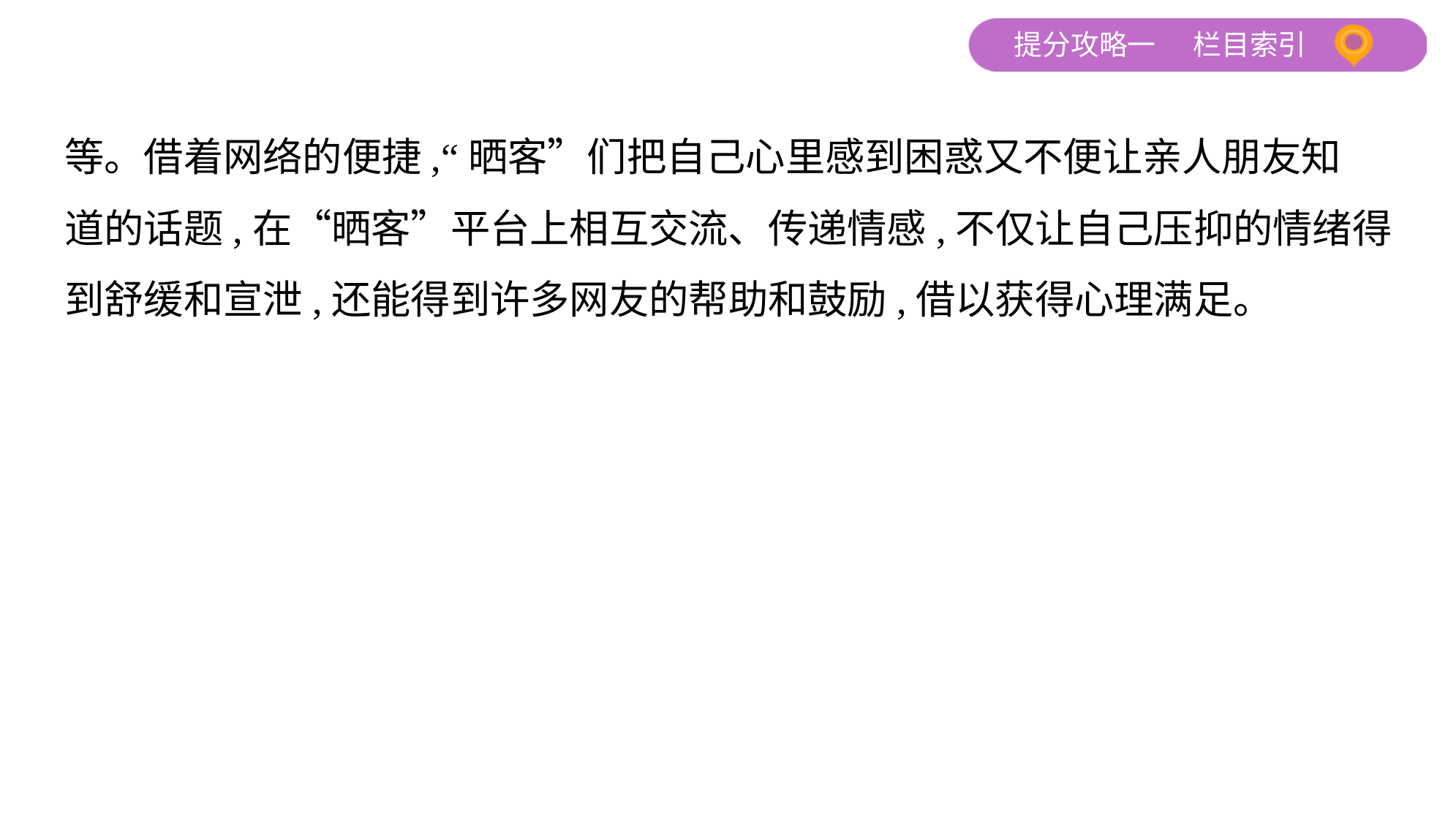

等。借着网络的便捷,“晒客”们把自己心里感到困惑又不便让亲人朋友知
道的话题,在“晒客”平台上相互交流、传递情感,不仅让自己压抑的情绪得
到舒缓和宣泄,还能得到许多网友的帮助和鼓励,借以获得心理满足。